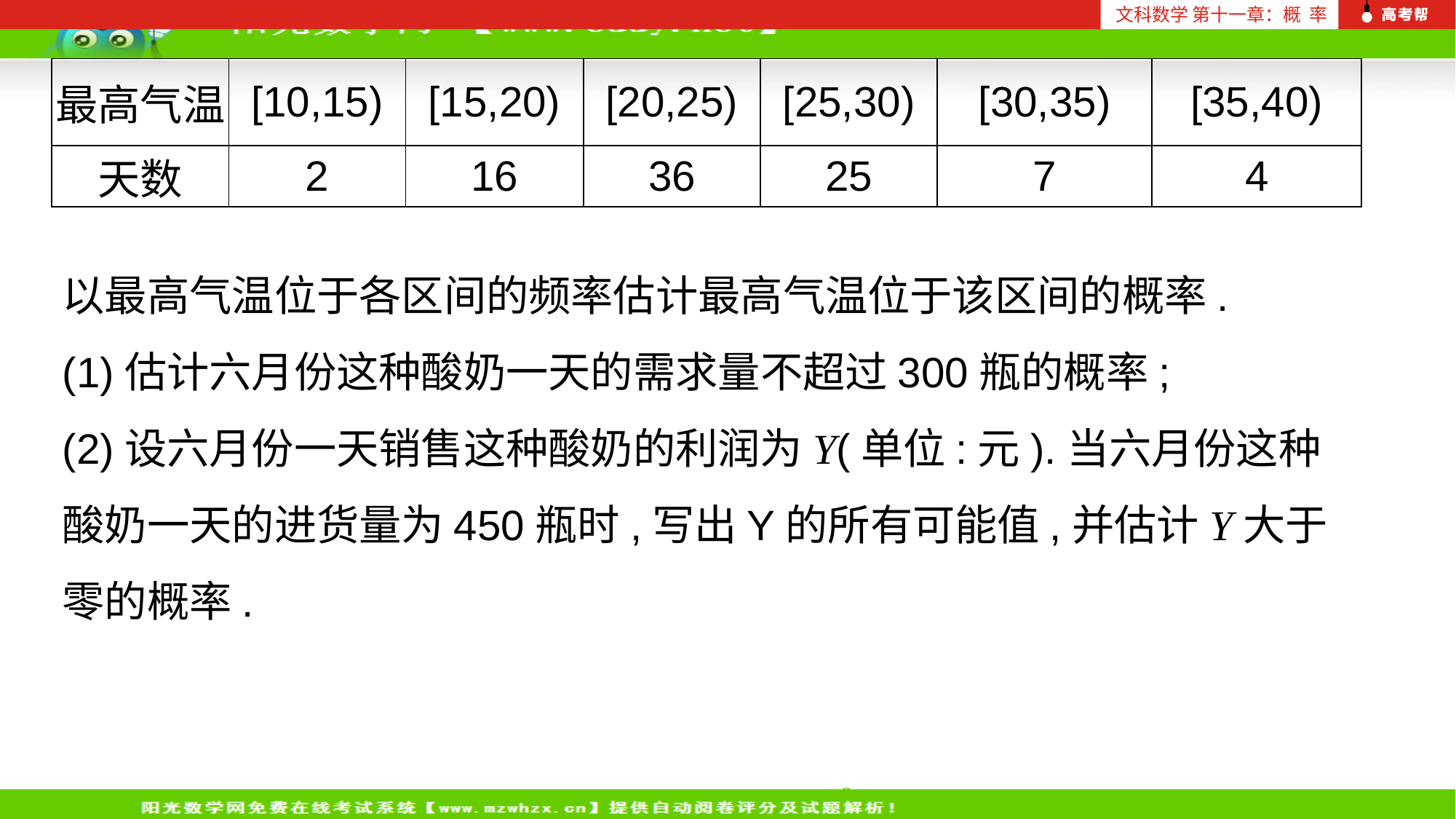

文科数学 第十一章：概  率

| 最高气温 | [10,15) | [15,20) | [20,25) | [25,30) | [30,35) | [35,40) |
| --- | --- | --- | --- | --- | --- | --- |
| 天数 | 2 | 16 | 36 | 25 | 7 | 4 |
以最高气温位于各区间的频率估计最高气温位于该区间的概率.
(1)估计六月份这种酸奶一天的需求量不超过300瓶的概率;
(2)设六月份一天销售这种酸奶的利润为Y(单位:元).当六月份这种酸奶一天的进货量为450瓶时,写出Y的所有可能值,并估计Y大于零的概率.